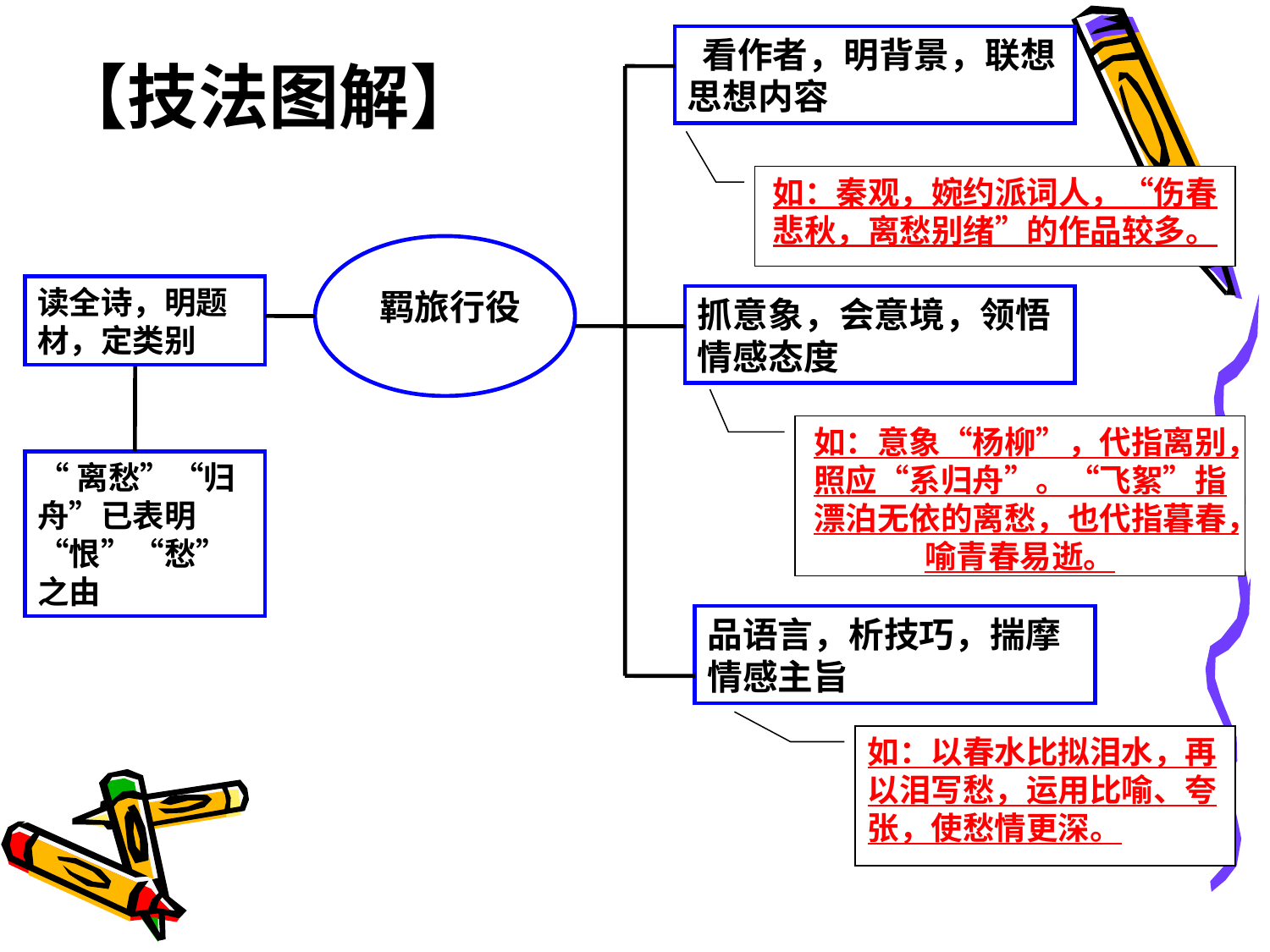

看作者，明背景，联想思想内容
【技法图解】

如：秦观，婉约派词人，“伤春悲秋，离愁别绪”的作品较多。

羁旅行役
读全诗，明题材，定类别

抓意象，会意境，领悟情感态度

“离愁”“归舟”已表明“恨”“愁”之由
如：意象“杨柳”，代指离别，照应“系归舟”。“飞絮”指漂泊无依的离愁，也代指暮春，喻青春易逝。
品语言，析技巧，揣摩情感主旨
如：以春水比拟泪水，再以泪写愁，运用比喻、夸张，使愁情更深。